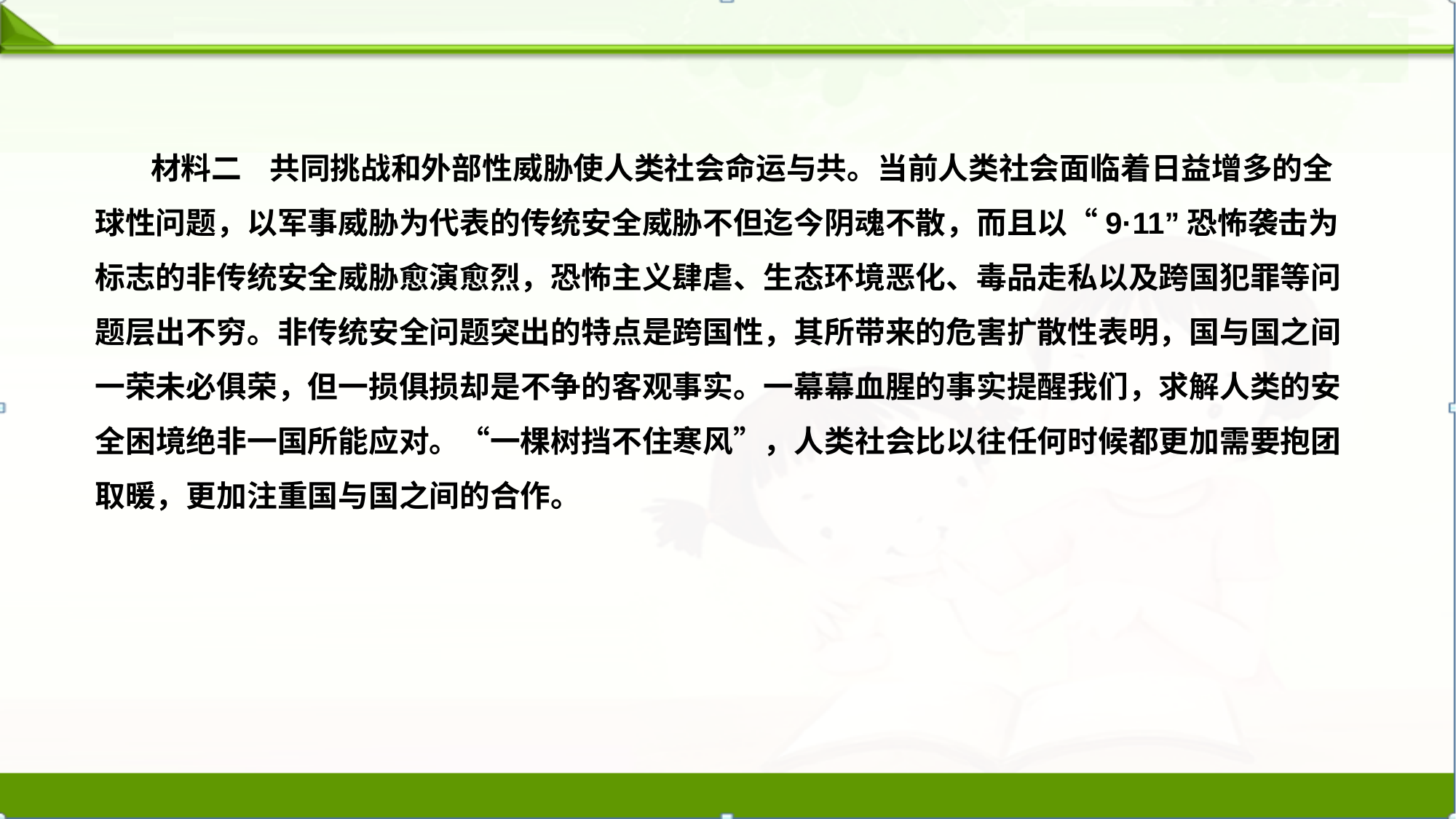

材料二    共同挑战和外部性威胁使人类社会命运与共。当前人类社会面临着日益增多的全球性问题，以军事威胁为代表的传统安全威胁不但迄今阴魂不散，而且以“9·11”恐怖袭击为标志的非传统安全威胁愈演愈烈，恐怖主义肆虐、生态环境恶化、毒品走私以及跨国犯罪等问题层出不穷。非传统安全问题突出的特点是跨国性，其所带来的危害扩散性表明，国与国之间一荣未必俱荣，但一损俱损却是不争的客观事实。一幕幕血腥的事实提醒我们，求解人类的安全困境绝非一国所能应对。“一棵树挡不住寒风”，人类社会比以往任何时候都更加需要抱团取暖，更加注重国与国之间的合作。